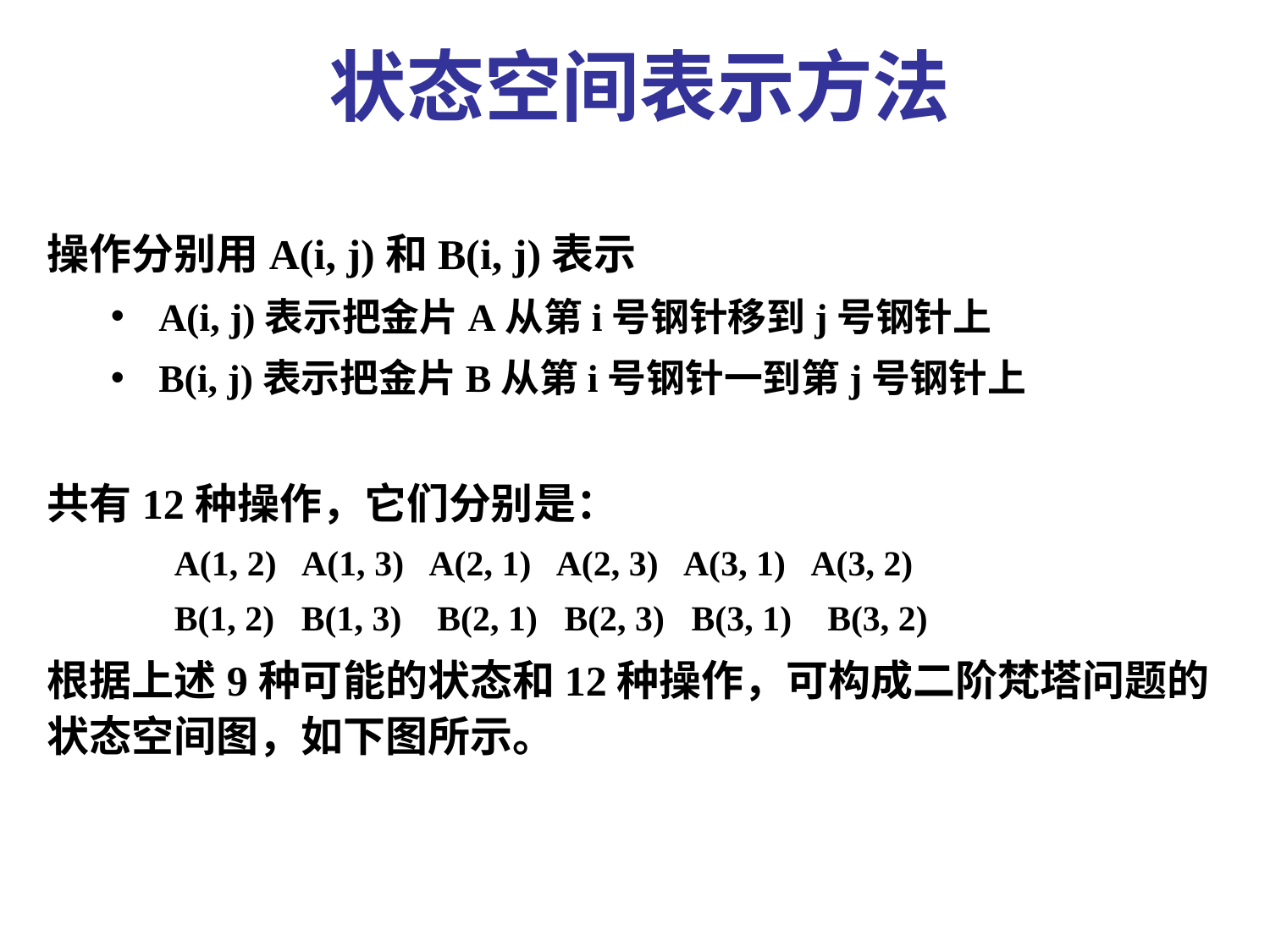

状态空间表示方法
操作分别用A(i, j)和B(i, j)表示
A(i, j)表示把金片A从第i号钢针移到j号钢针上
B(i, j)表示把金片B从第i号钢针一到第j号钢针上

共有12种操作，它们分别是：
	A(1, 2)   A(1, 3)   A(2, 1)   A(2, 3)   A(3, 1)   A(3, 2)
	B(1, 2)   B(1, 3)    B(2, 1)   B(2, 3)   B(3, 1)    B(3, 2)
根据上述9种可能的状态和12种操作，可构成二阶梵塔问题的状态空间图，如下图所示。